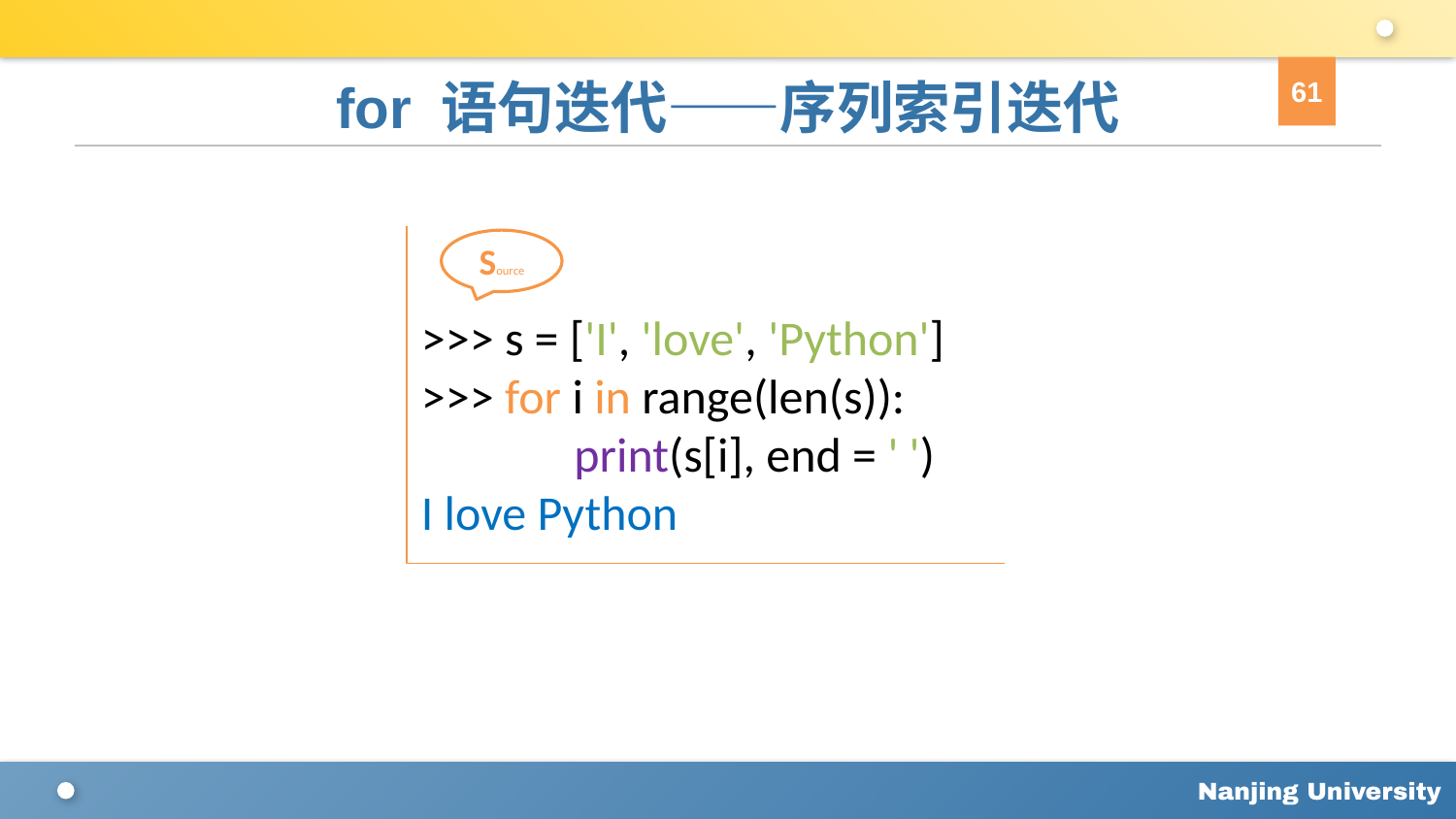

61
# for 语句迭代——序列索引迭代

>>> s = ['I', 'love', 'Python']
>>> for i in range(len(s)):
              print(s[i], end = ' ')
I love Python
Source